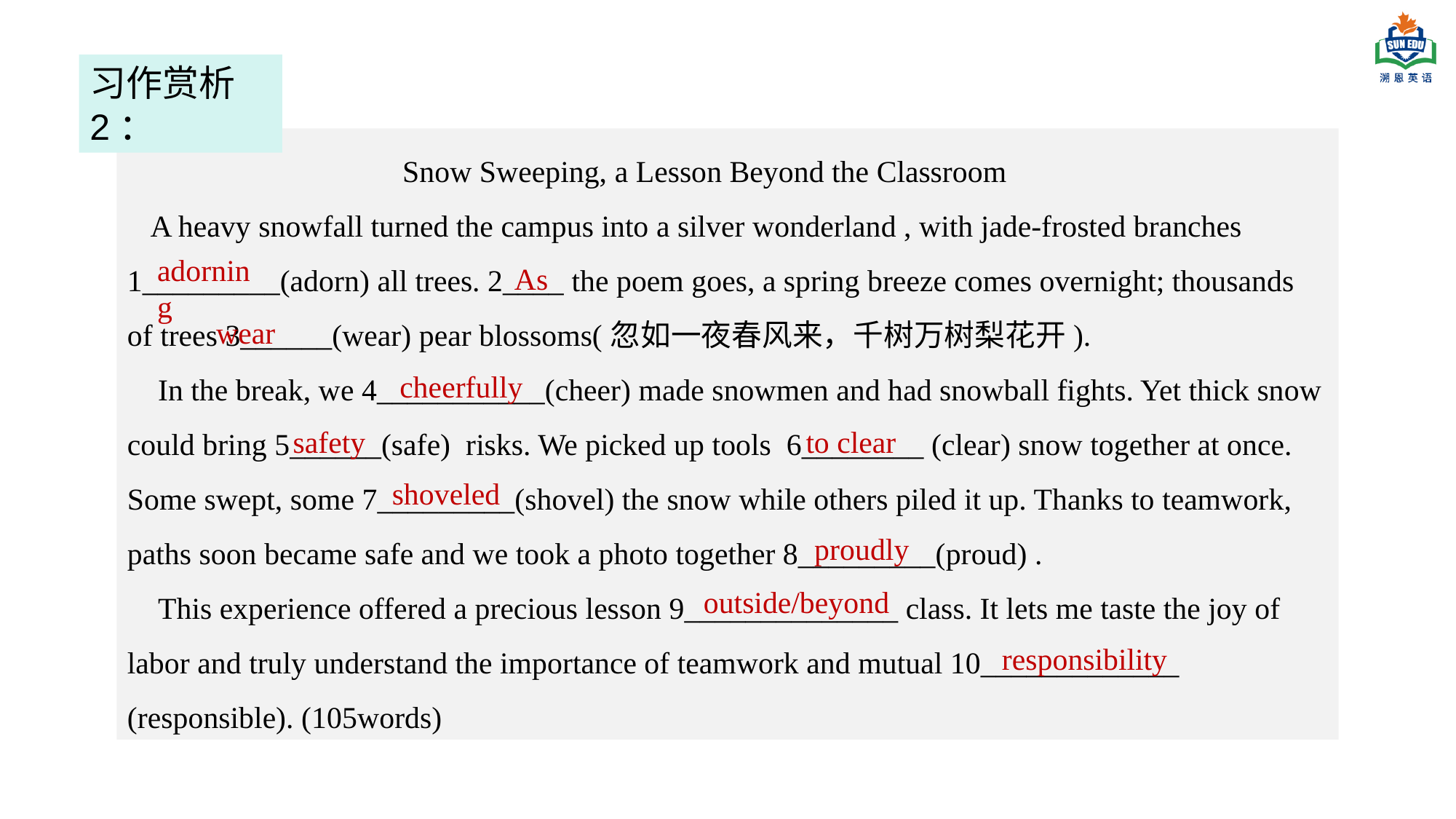

习作赏析2：
                                    Snow Sweeping, a Lesson Beyond the Classroom
   A heavy snowfall turned the campus into a silver wonderland , with jade-frosted branches 1_________(adorn) all trees. 2____ the poem goes, a spring breeze comes overnight; thousands of trees 3______(wear) pear blossoms(忽如一夜春风来，千树万树梨花开).
    In the break, we 4___________(cheer) made snowmen and had snowball fights. Yet thick snow could bring 5______(safe)  risks. We picked up tools  6________ (clear) snow together at once. Some swept, some 7_________(shovel) the snow while others piled it up. Thanks to teamwork, paths soon became safe and we took a photo together 8_________(proud) .
    This experience offered a precious lesson 9______________ class. It lets me taste the joy of labor and truly understand the importance of teamwork and mutual 10_____________ (responsible). (105words)
adorning
As
wear
cheerfully
safety
to clear
shoveled
 proudly
outside/beyond
responsibility